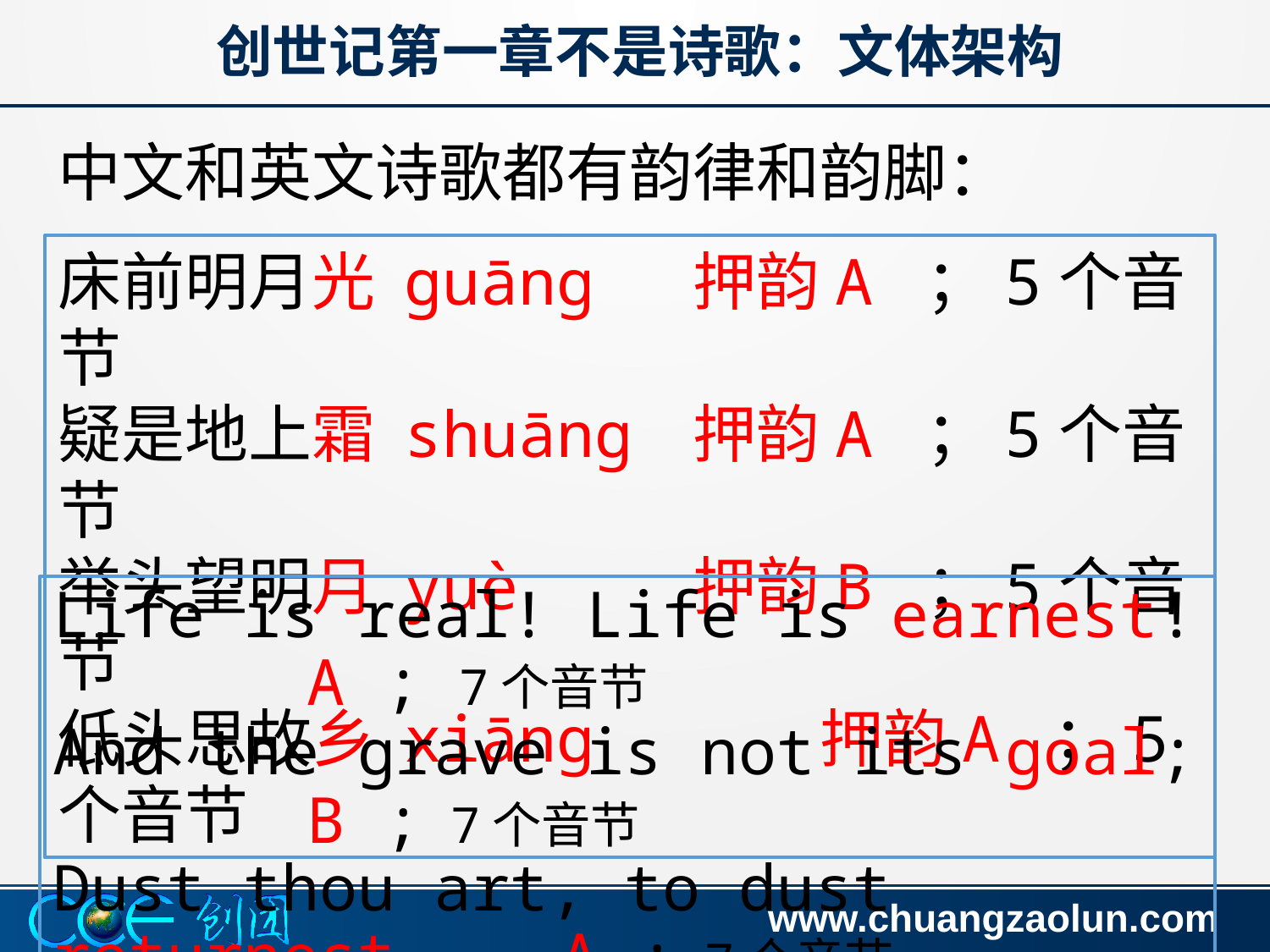

创世记第一章不是诗歌：文体架构
中文和英文诗歌都有韵律和韵脚：
床前明月光 guāng	押韵A ；5个音节
疑是地上霜 shuāng	押韵A ；5个音节
举头望明月 yuè		押韵B ；5个音节
低头思故乡 xiāng		押韵A ；5个音节
Life is real! Life is earnest! 		A ; 7个音节
And the grave is not its goal;		B ; 7个音节
Dust thou art, to dust returnest, 	A ; 7个音节
Was not spoken of the soul.  		B ; 7个音节